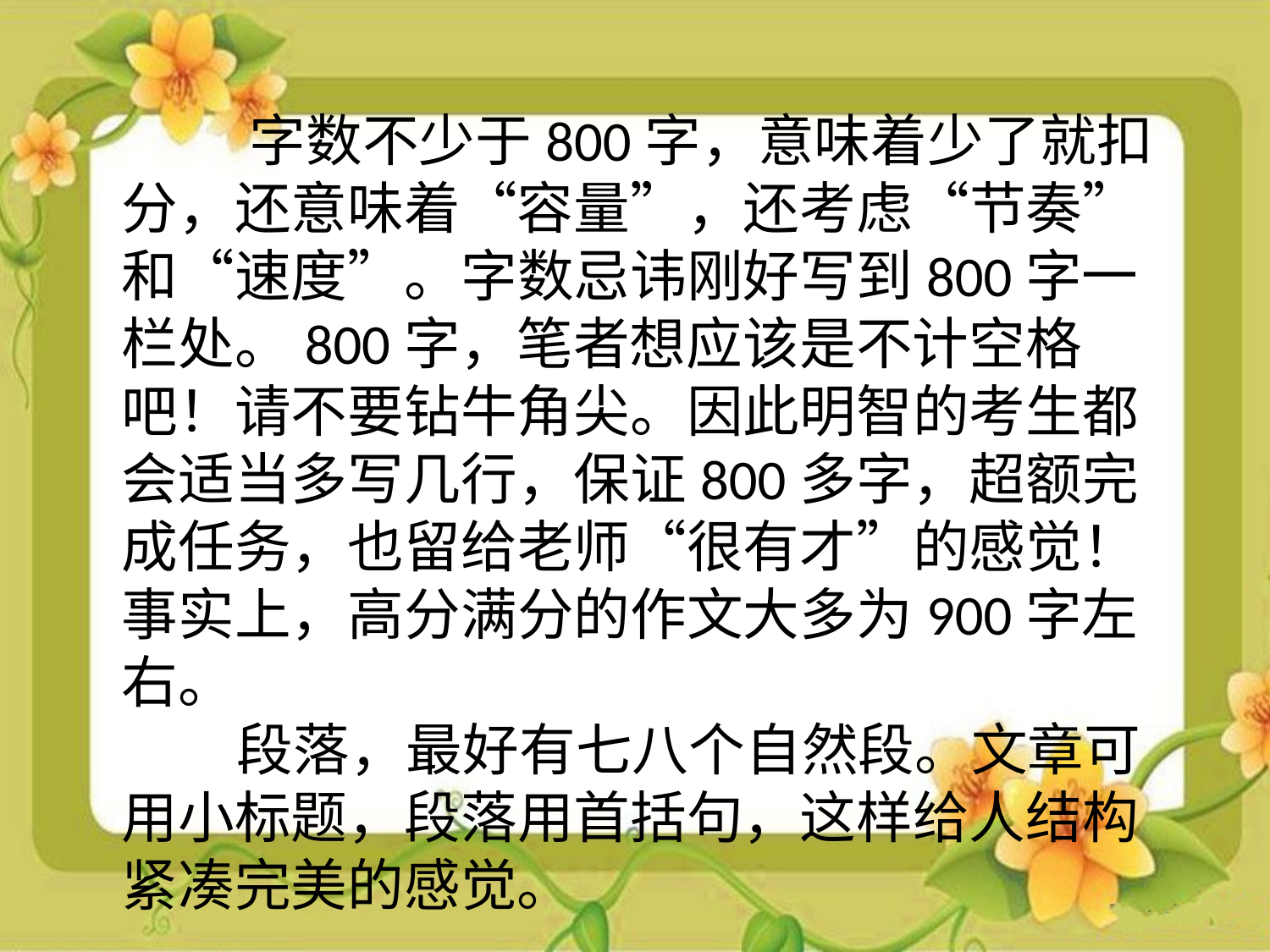

字数不少于800字，意味着少了就扣分，还意味着“容量”，还考虑“节奏”和“速度”。字数忌讳刚好写到800字一栏处。800字，笔者想应该是不计空格吧！请不要钻牛角尖。因此明智的考生都会适当多写几行，保证800多字，超额完成任务，也留给老师“很有才”的感觉！事实上，高分满分的作文大多为900字左右。
        段落，最好有七八个自然段。文章可用小标题，段落用首括句，这样给人结构紧凑完美的感觉。